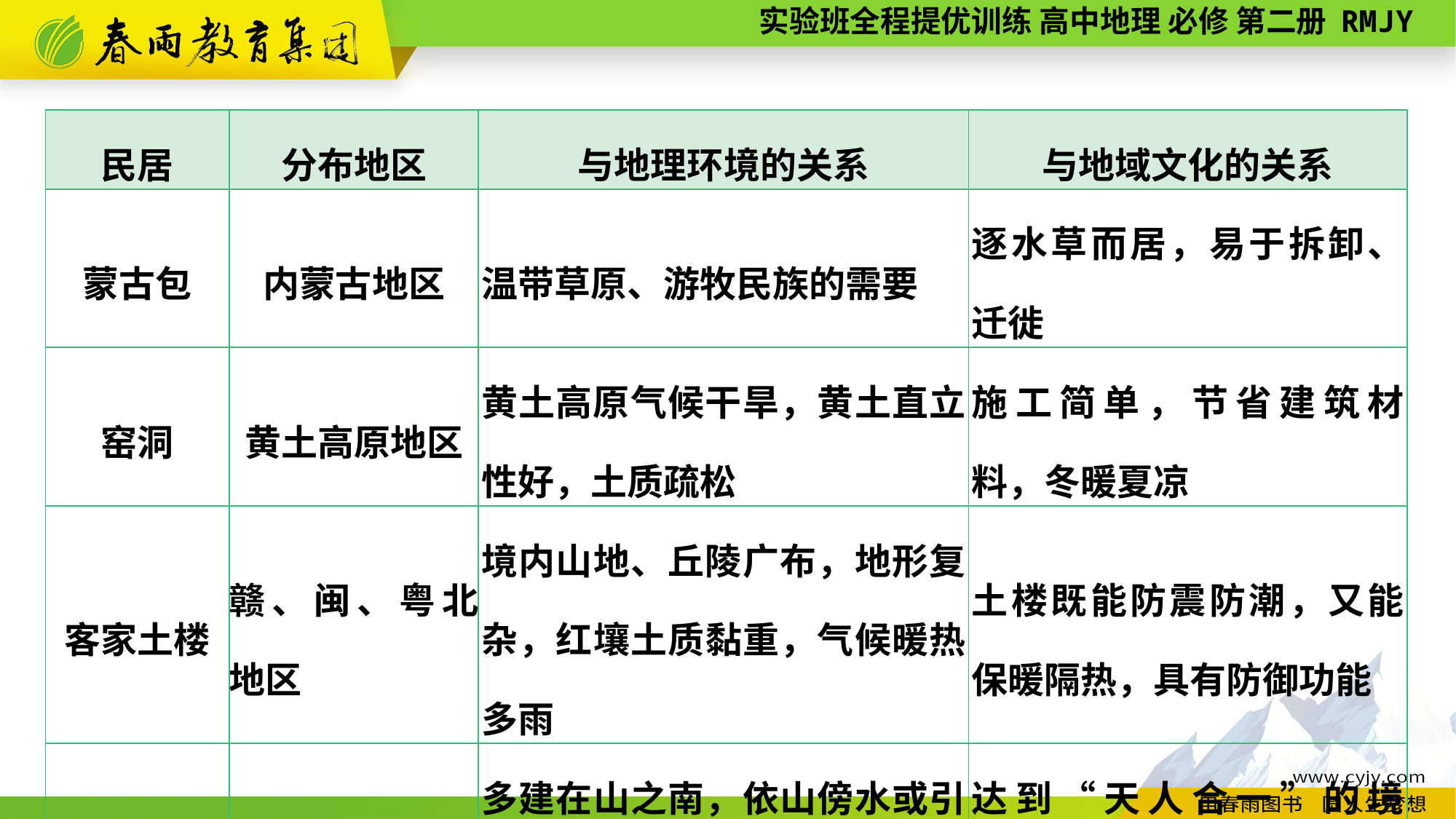

| 民居 | 分布地区 | 与地理环境的关系 | 与地域文化的关系 |
| --- | --- | --- | --- |
| 蒙古包 | 内蒙古地区 | 温带草原、游牧民族的需要 | 逐水草而居，易于拆卸、迁徙 |
| 窑洞 | 黄土高原地区 | 黄土高原气候干旱，黄土直立性好，土质疏松 | 施工简单，节省建筑材料，冬暖夏凉 |
| 客家土楼 | 赣、闽、粤北地区 | 境内山地、丘陵广布，地形复杂，红壤土质黏重，气候暖热多雨 | 土楼既能防震防潮，又能保暖隔热，具有防御功能 |
| 徽州民居 | 皖南地区 | 多建在山之南，依山傍水或引水入村，和山光水色融成一片 | 达到“天人合一”的境界，幽静、典雅、古朴 |